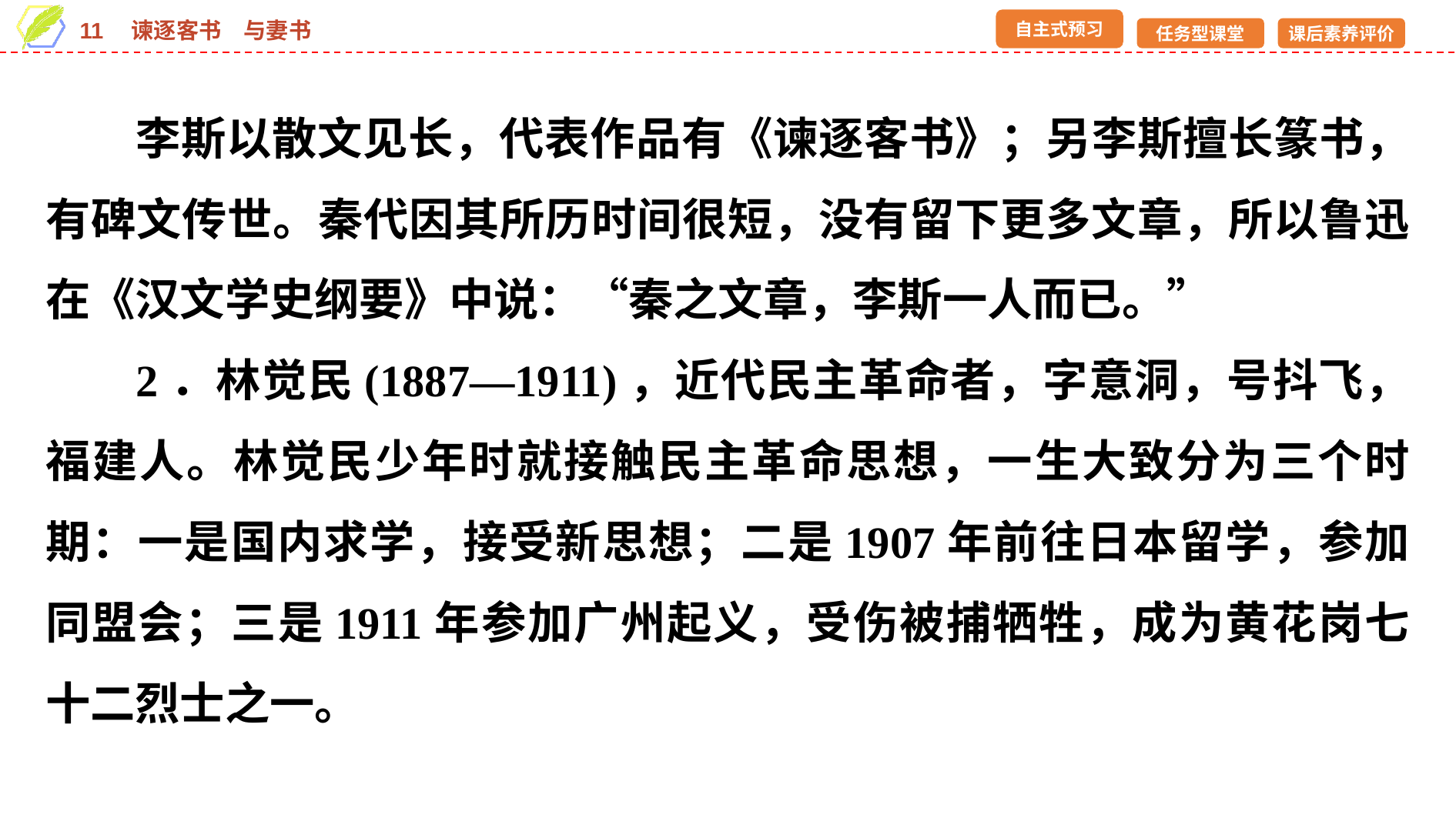

李斯以散文见长，代表作品有《谏逐客书》；另李斯擅长篆书，有碑文传世。秦代因其所历时间很短，没有留下更多文章，所以鲁迅在《汉文学史纲要》中说：“秦之文章，李斯一人而已。”
2．林觉民(1887—1911)，近代民主革命者，字意洞，号抖飞，福建人。林觉民少年时就接触民主革命思想，一生大致分为三个时期：一是国内求学，接受新思想；二是1907年前往日本留学，参加同盟会；三是1911年参加广州起义，受伤被捕牺牲，成为黄花岗七十二烈士之一。